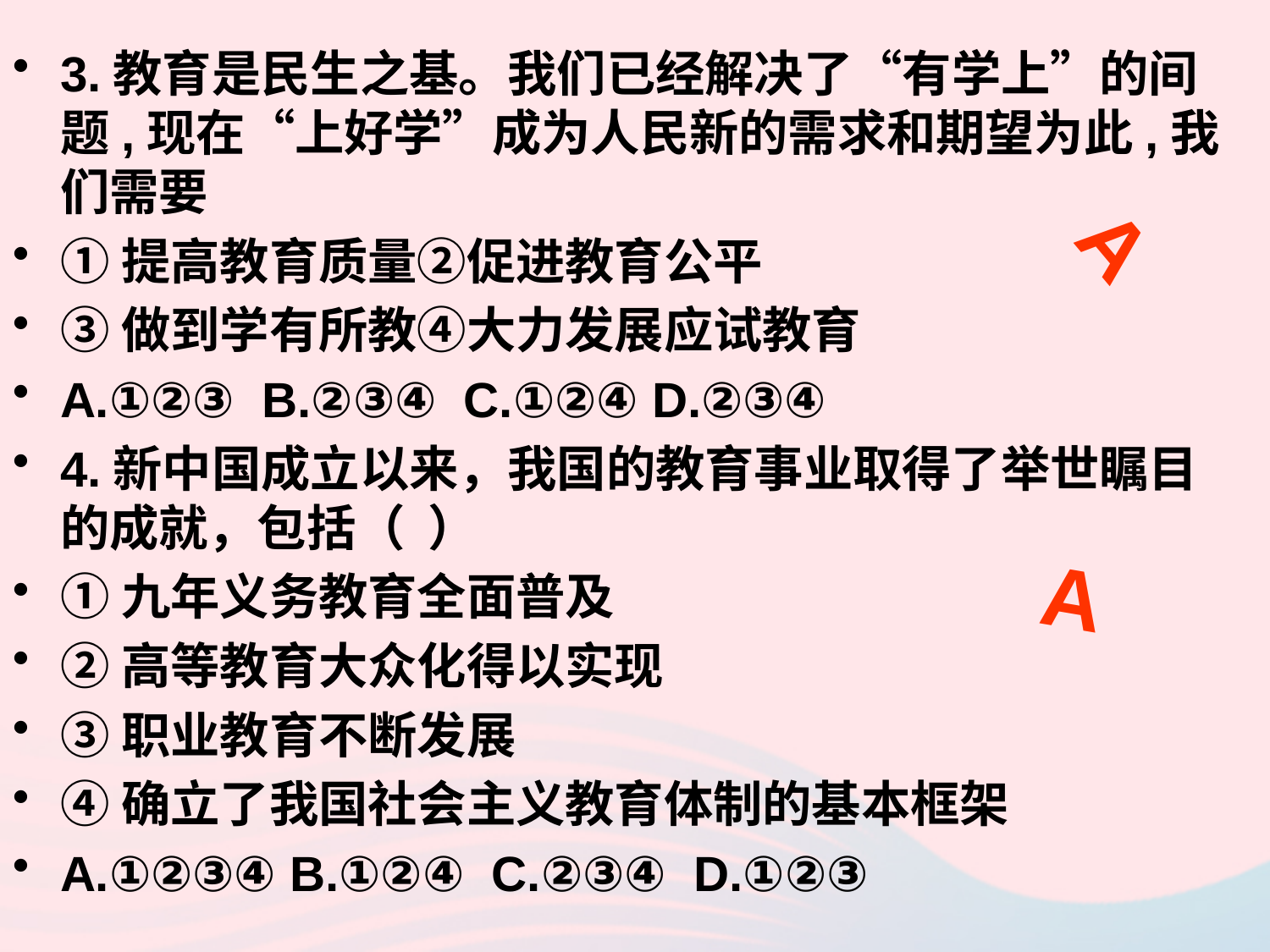

3.教育是民生之基。我们已经解决了“有学上”的间题,现在“上好学”成为人民新的需求和期望为此,我们需要
①提高教育质量②促进教育公平
③做到学有所教④大力发展应试教育
A.①②③  B.②③④  C.①②④ D.②③④
4.新中国成立以来，我国的教育事业取得了举世瞩目的成就，包括（  ）
①九年义务教育全面普及
②高等教育大众化得以实现
③职业教育不断发展
④确立了我国社会主义教育体制的基本框架
A.①②③④ B.①②④  C.②③④  D.①②③

A
A